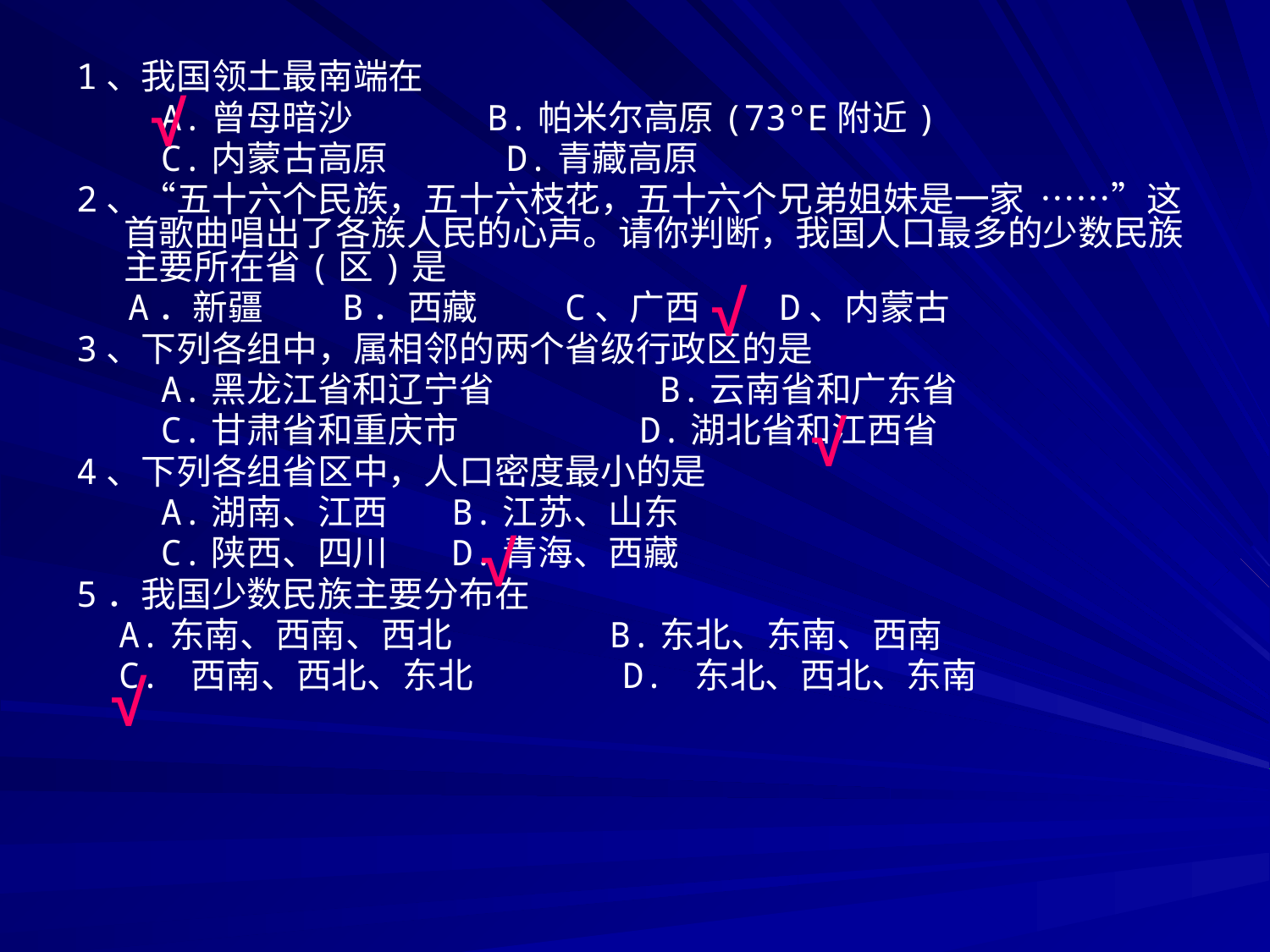

1、我国领土最南端在
    A.曾母暗沙                B.帕米尔高原(73°E附近)
    C.内蒙古高原              D.青藏高原
2、“五十六个民族，五十六枝花，五十六个兄弟姐妹是一家  ……”这首歌曲唱出了各族人民的心声。请你判断，我国人口最多的少数民族主要所在省(区)是
　 A．新疆         B．西藏          C、广西         D、内蒙古
3、下列各组中，属相邻的两个省级行政区的是
    A.黑龙江省和辽宁省                    B.云南省和广东省
    C.甘肃省和重庆市                      D.湖北省和江西省
4、下列各组省区中，人口密度最小的是
    A.湖南、江西       B.江苏、山东
    C.陕西、四川       D.青海、西藏
5．我国少数民族主要分布在
  A.东南、西南、西北                   B.东北、东南、西南
  C. 西南、西北、东北                  D. 东北、西北、东南
√
√
√
√
√